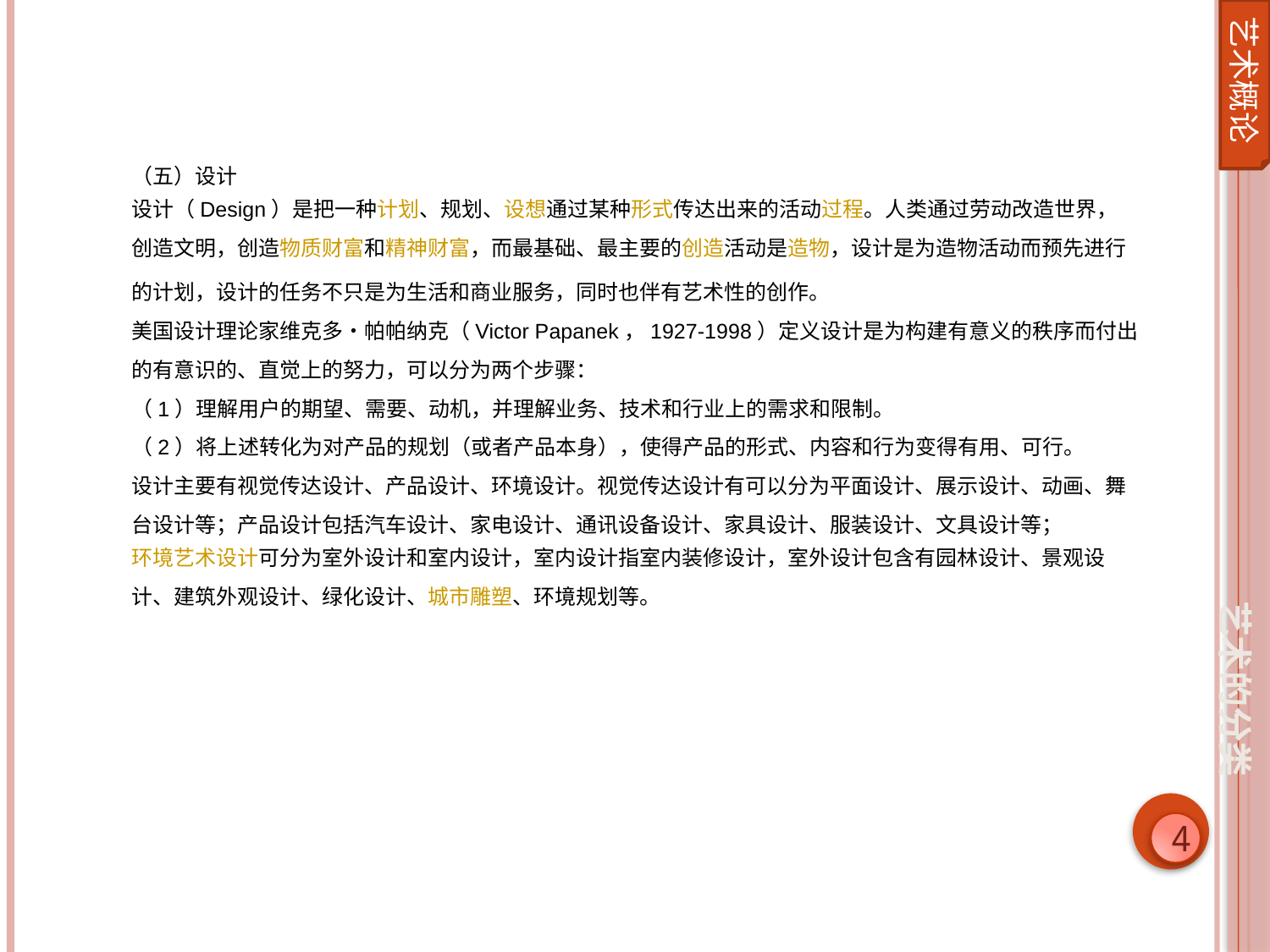

艺术概论
（五）设计
设计（Design）是把一种计划、规划、设想通过某种形式传达出来的活动过程。人类通过劳动改造世界，创造文明，创造物质财富和精神财富，而最基础、最主要的创造活动是造物，设计是为造物活动而预先进行的计划，设计的任务不只是为生活和商业服务，同时也伴有艺术性的创作。
美国设计理论家维克多•帕帕纳克（Victor Papanek，1927-1998）定义设计是为构建有意义的秩序而付出的有意识的、直觉上的努力，可以分为两个步骤：
（1）理解用户的期望、需要、动机，并理解业务、技术和行业上的需求和限制。
（2）将上述转化为对产品的规划（或者产品本身），使得产品的形式、内容和行为变得有用、可行。
设计主要有视觉传达设计、产品设计、环境设计。视觉传达设计有可以分为平面设计、展示设计、动画、舞台设计等；产品设计包括汽车设计、家电设计、通讯设备设计、家具设计、服装设计、文具设计等；环境艺术设计可分为室外设计和室内设计，室内设计指室内装修设计，室外设计包含有园林设计、景观设计、建筑外观设计、绿化设计、城市雕塑、环境规划等。
艺术的分类
4